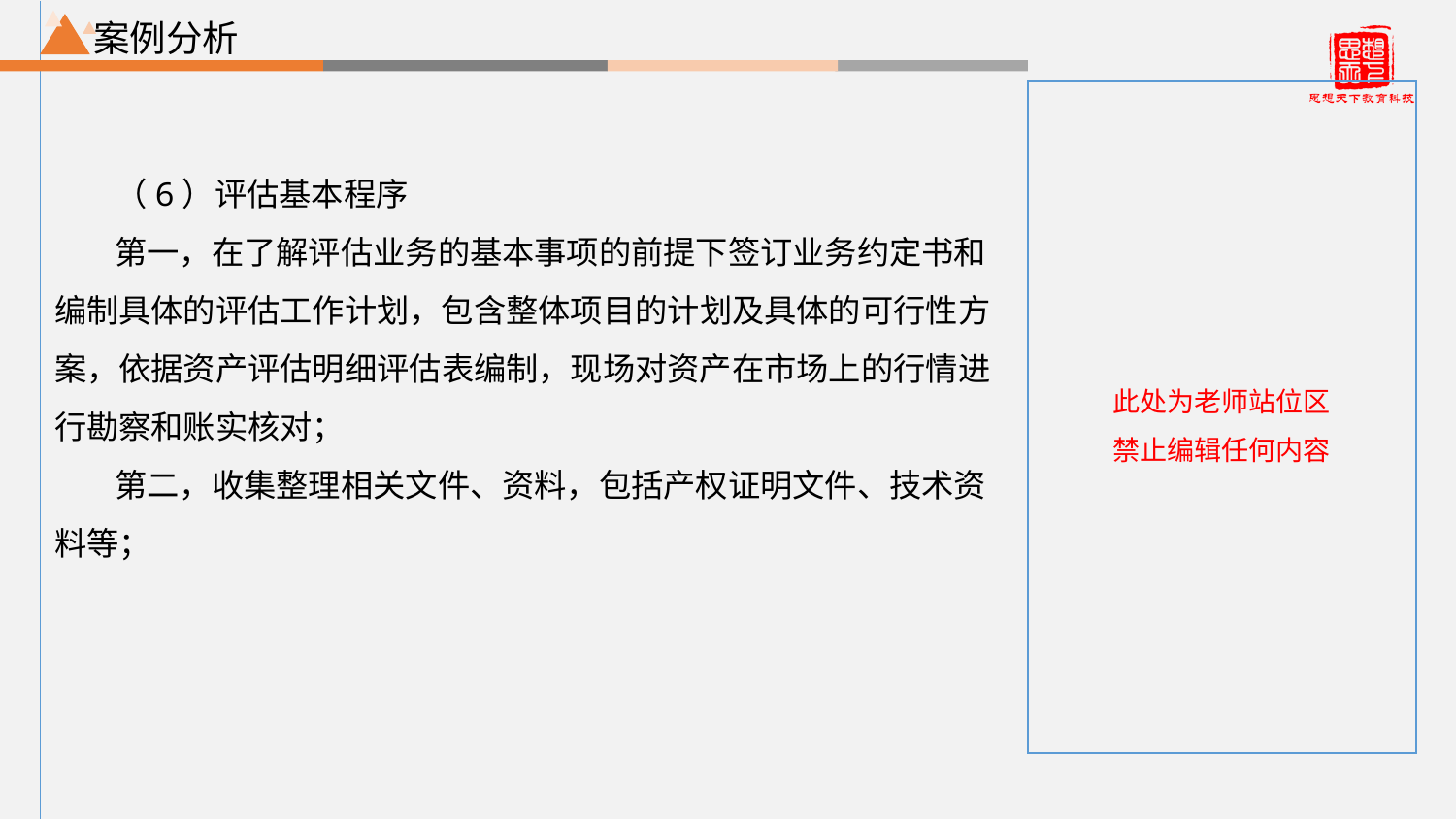

案例分析
（6）评估基本程序
第一，在了解评估业务的基本事项的前提下签订业务约定书和编制具体的评估工作计划，包含整体项目的计划及具体的可行性方案，依据资产评估明细评估表编制，现场对资产在市场上的行情进行勘察和账实核对；
第二，收集整理相关文件、资料，包括产权证明文件、技术资料等；
67